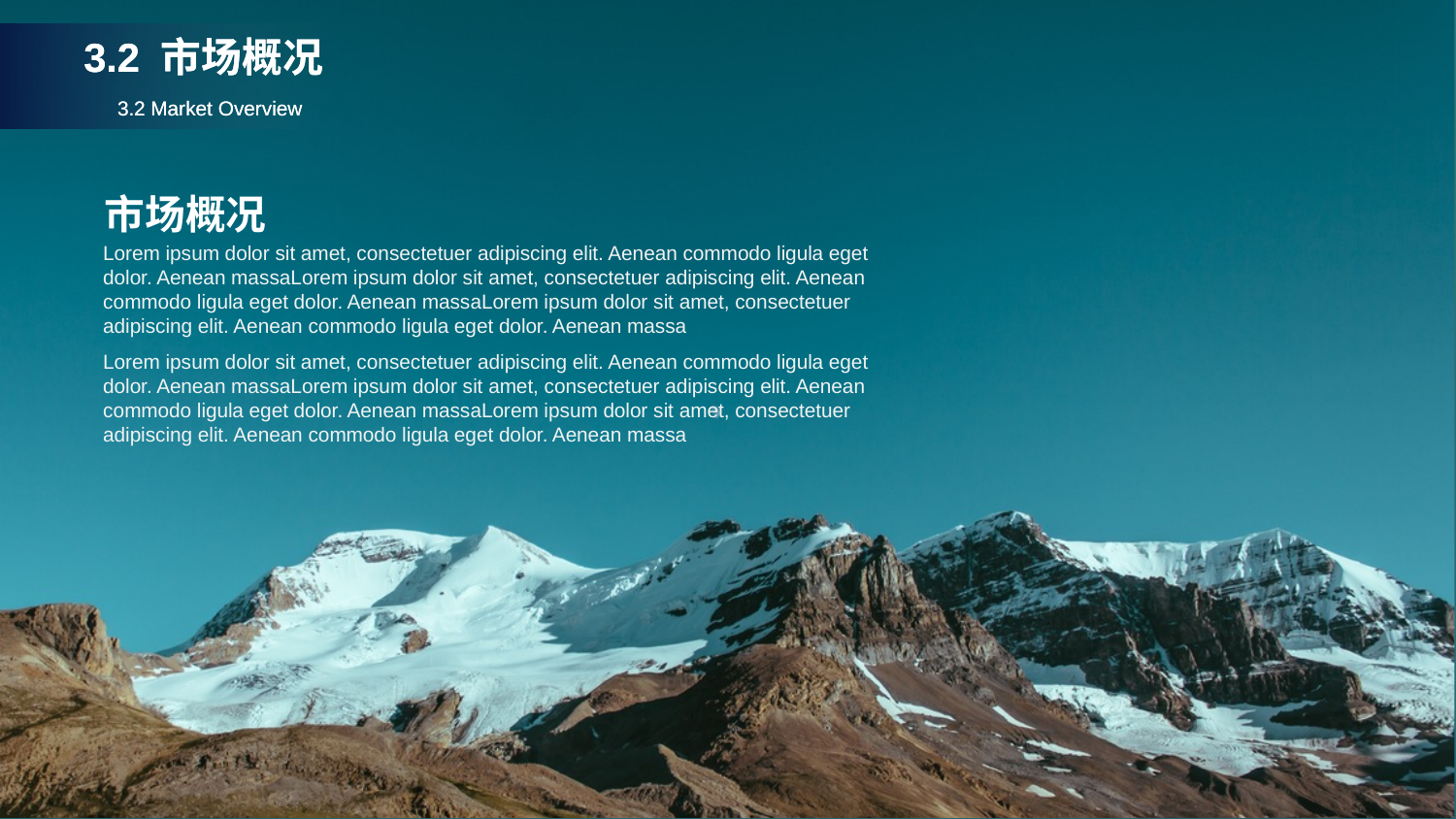

3.2 市场概况
3.2 市场概况
3.2 Market Overview
3.2 Market Overview
市场概况
Lorem ipsum dolor sit amet, consectetuer adipiscing elit. Aenean commodo ligula eget dolor. Aenean massaLorem ipsum dolor sit amet, consectetuer adipiscing elit. Aenean commodo ligula eget dolor. Aenean massaLorem ipsum dolor sit amet, consectetuer adipiscing elit. Aenean commodo ligula eget dolor. Aenean massa
Lorem ipsum dolor sit amet, consectetuer adipiscing elit. Aenean commodo ligula eget dolor. Aenean massaLorem ipsum dolor sit amet, consectetuer adipiscing elit. Aenean commodo ligula eget dolor. Aenean massaLorem ipsum dolor sit amet, consectetuer adipiscing elit. Aenean commodo ligula eget dolor. Aenean massa